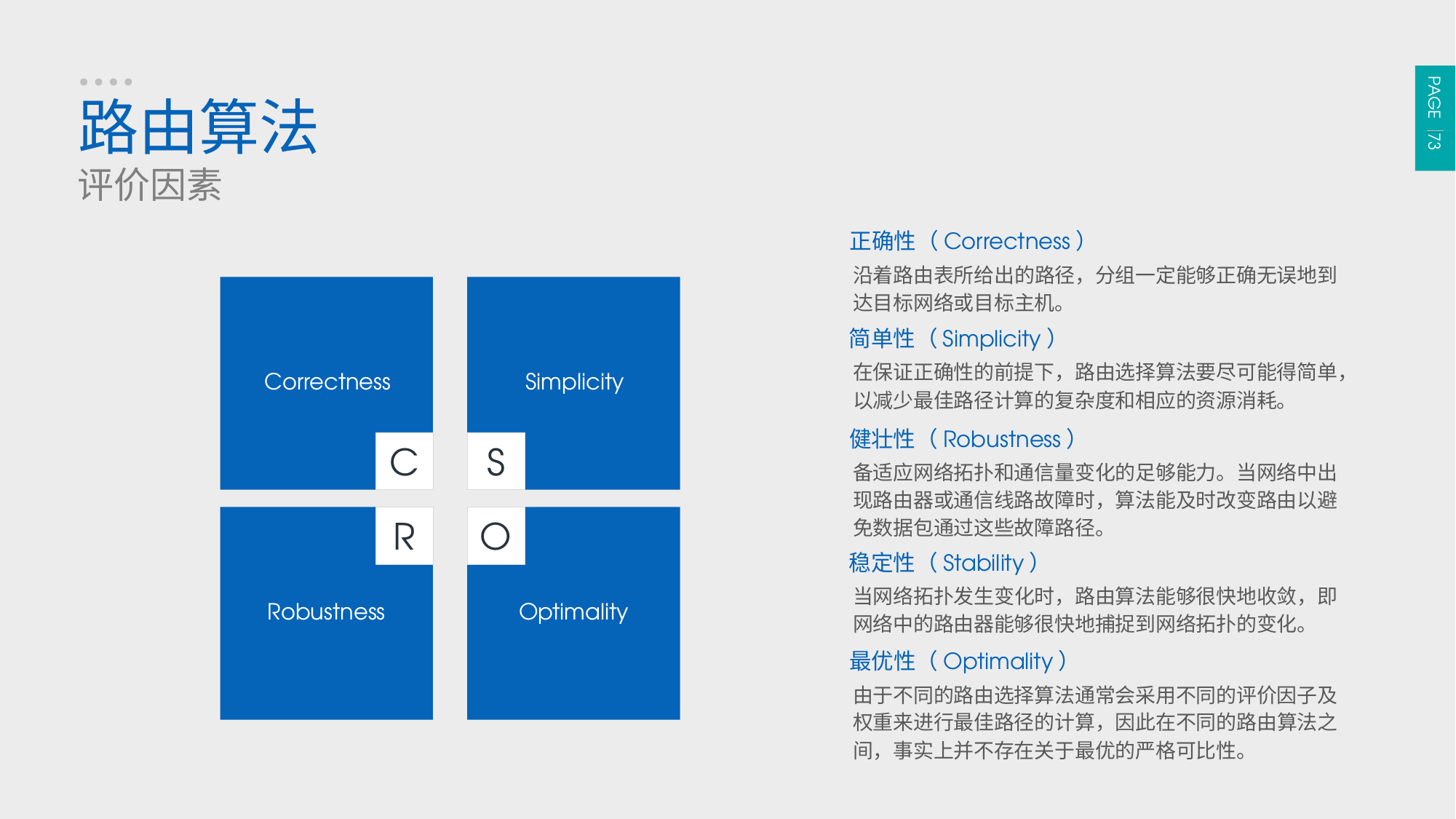

PAGE   73
路由算法
评价因素
正确性（Correctness）
沿着路由表所给出的路径，分组一定能够正确无误地到达目标网络或目标主机。

C
Correctness

S
Simplicity
简单性（Simplicity）
在保证正确性的前提下，路由选择算法要尽可能得简单，以减少最佳路径计算的复杂度和相应的资源消耗。
健壮性（Robustness）
备适应网络拓扑和通信量变化的足够能力。当网络中出现路由器或通信线路故障时，算法能及时改变路由以避免数据包通过这些故障路径。

R
Robustness

O
Optimality
稳定性（Stability）
当网络拓扑发生变化时，路由算法能够很快地收敛，即网络中的路由器能够很快地捕捉到网络拓扑的变化。
最优性（Optimality）
由于不同的路由选择算法通常会采用不同的评价因子及权重来进行最佳路径的计算，因此在不同的路由算法之间，事实上并不存在关于最优的严格可比性。